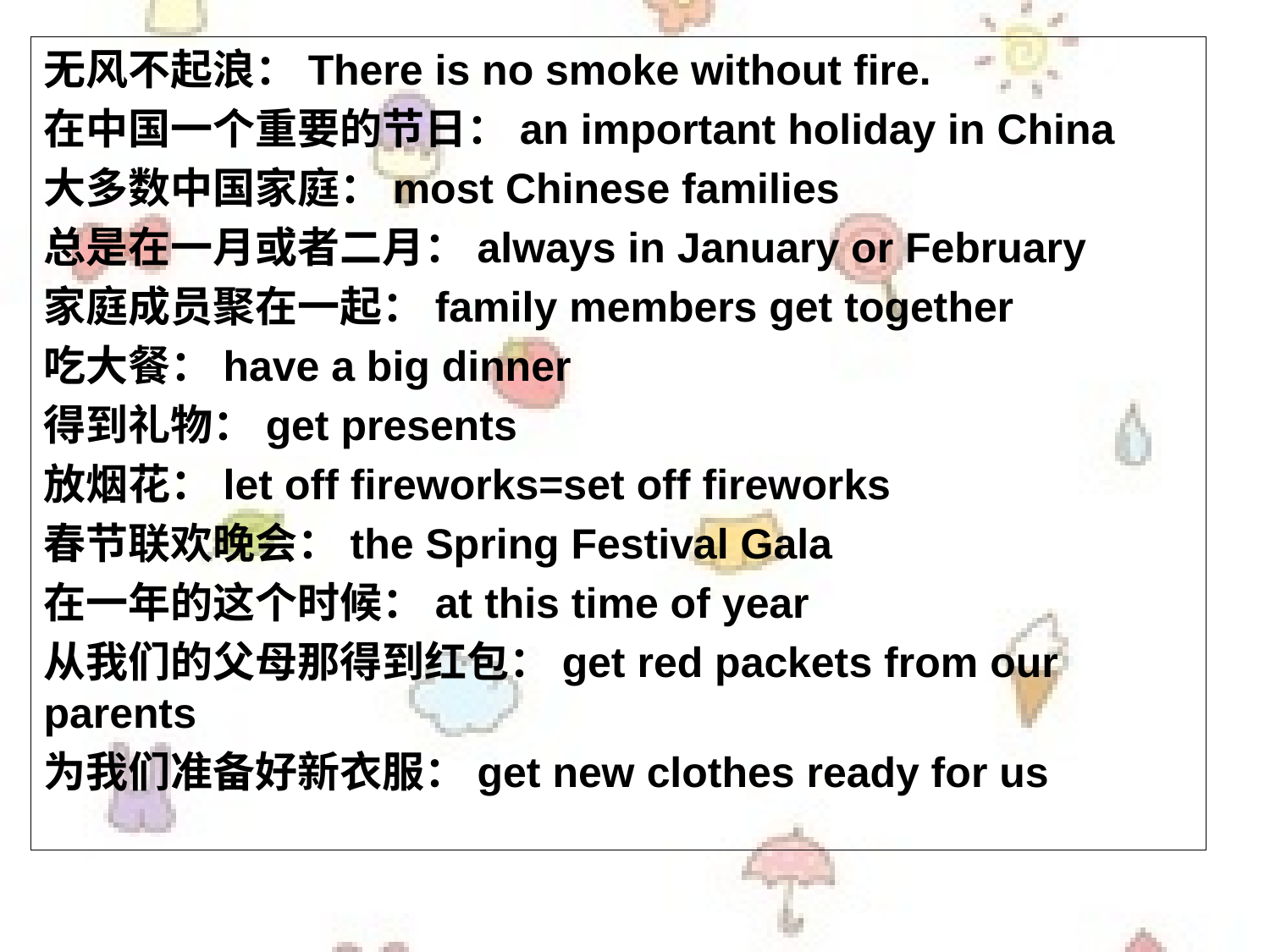

无风不起浪：There is no smoke without fire.
在中国一个重要的节日：an important holiday in China
大多数中国家庭：most Chinese families
总是在一月或者二月：always in January or February
家庭成员聚在一起：family members get together
吃大餐：have a big dinner
得到礼物：get presents
放烟花：let off fireworks=set off fireworks
春节联欢晚会：the Spring Festival Gala
在一年的这个时候：at this time of year
从我们的父母那得到红包：get red packets from our parents
为我们准备好新衣服：get new clothes ready for us